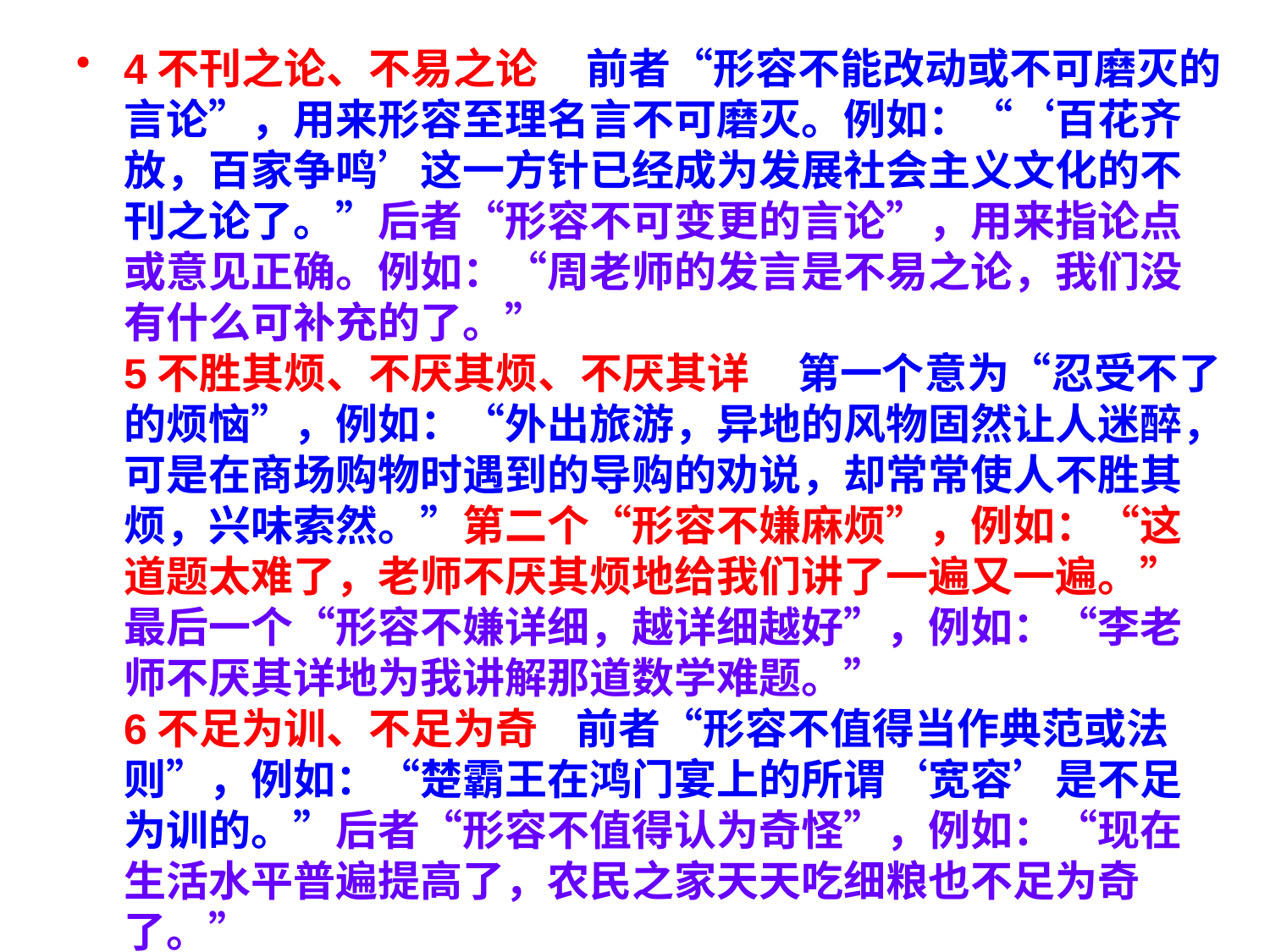

4不刊之论、不易之论     前者“形容不能改动或不可磨灭的言论”，用来形容至理名言不可磨灭。例如：“‘百花齐放，百家争鸣’这一方针已经成为发展社会主义文化的不刊之论了。”后者“形容不可变更的言论”，用来指论点或意见正确。例如：“周老师的发言是不易之论，我们没有什么可补充的了。”
5不胜其烦、不厌其烦、不厌其详     第一个意为“忍受不了的烦恼”，例如：“外出旅游，异地的风物固然让人迷醉，可是在商场购物时遇到的导购的劝说，却常常使人不胜其烦，兴味索然。”第二个“形容不嫌麻烦”，例如：“这道题太难了，老师不厌其烦地给我们讲了一遍又一遍。”最后一个“形容不嫌详细，越详细越好”，例如：“李老师不厌其详地为我讲解那道数学难题。”
6不足为训、不足为奇    前者“形容不值得当作典范或法则”，例如：“楚霸王在鸿门宴上的所谓‘宽容’是不足为训的。”后者“形容不值得认为奇怪”，例如：“现在生活水平普遍提高了，农民之家天天吃细粮也不足为奇了。”